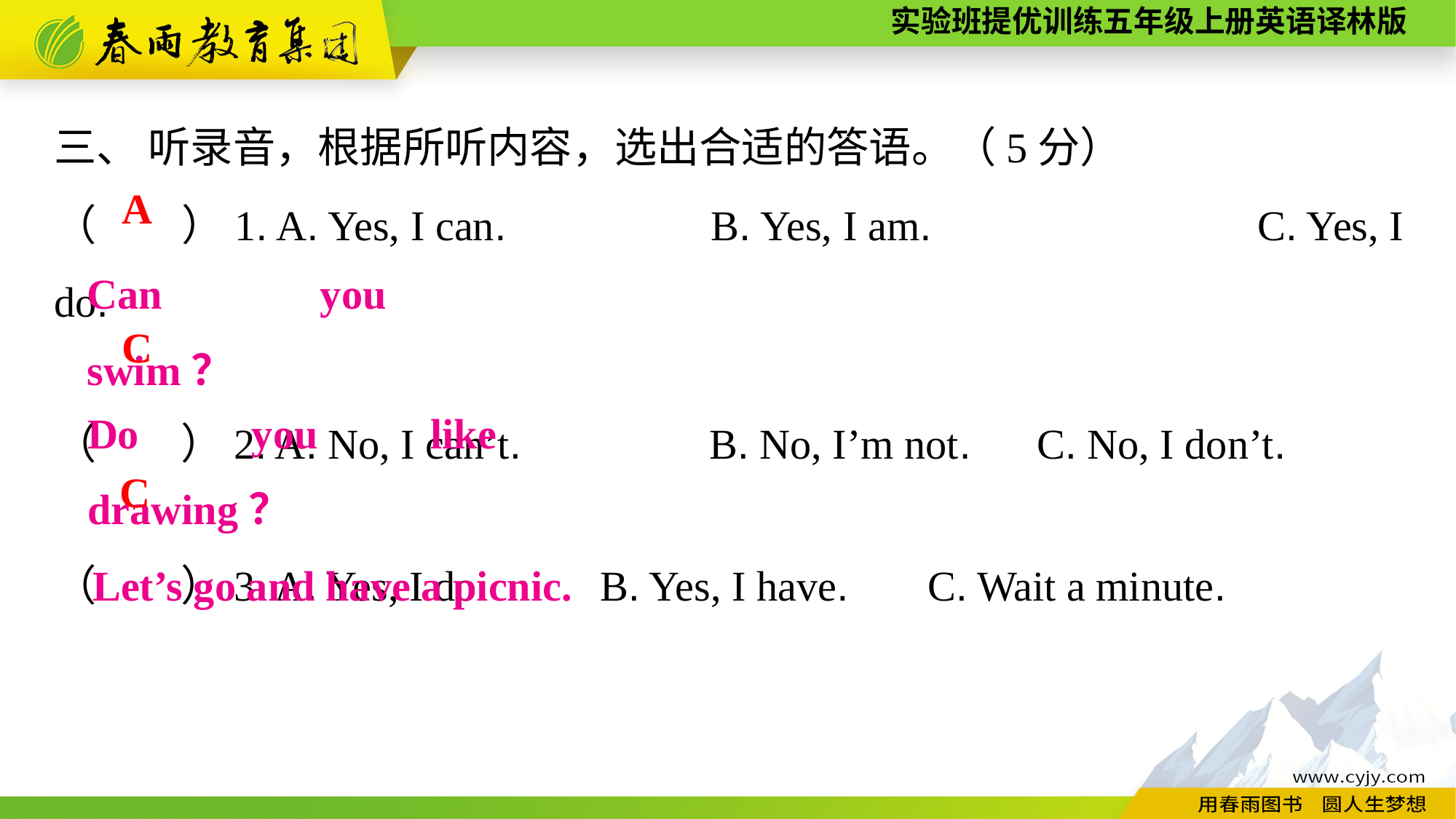

三、 听录音，根据所听内容，选出合适的答语。（5分）
（　　）1. A. Yes, I can.		B. Yes, I am.			C. Yes, I do.

（　　）2. A. No, I can’t.		B. No, I’m not.	C. No, I don’t.

（　　）3. A. Yes, I do.		B. Yes, I have.	C. Wait a minute.
A
Can you swim？
C
Do you like drawing？
C
Let’s go and have a picnic.